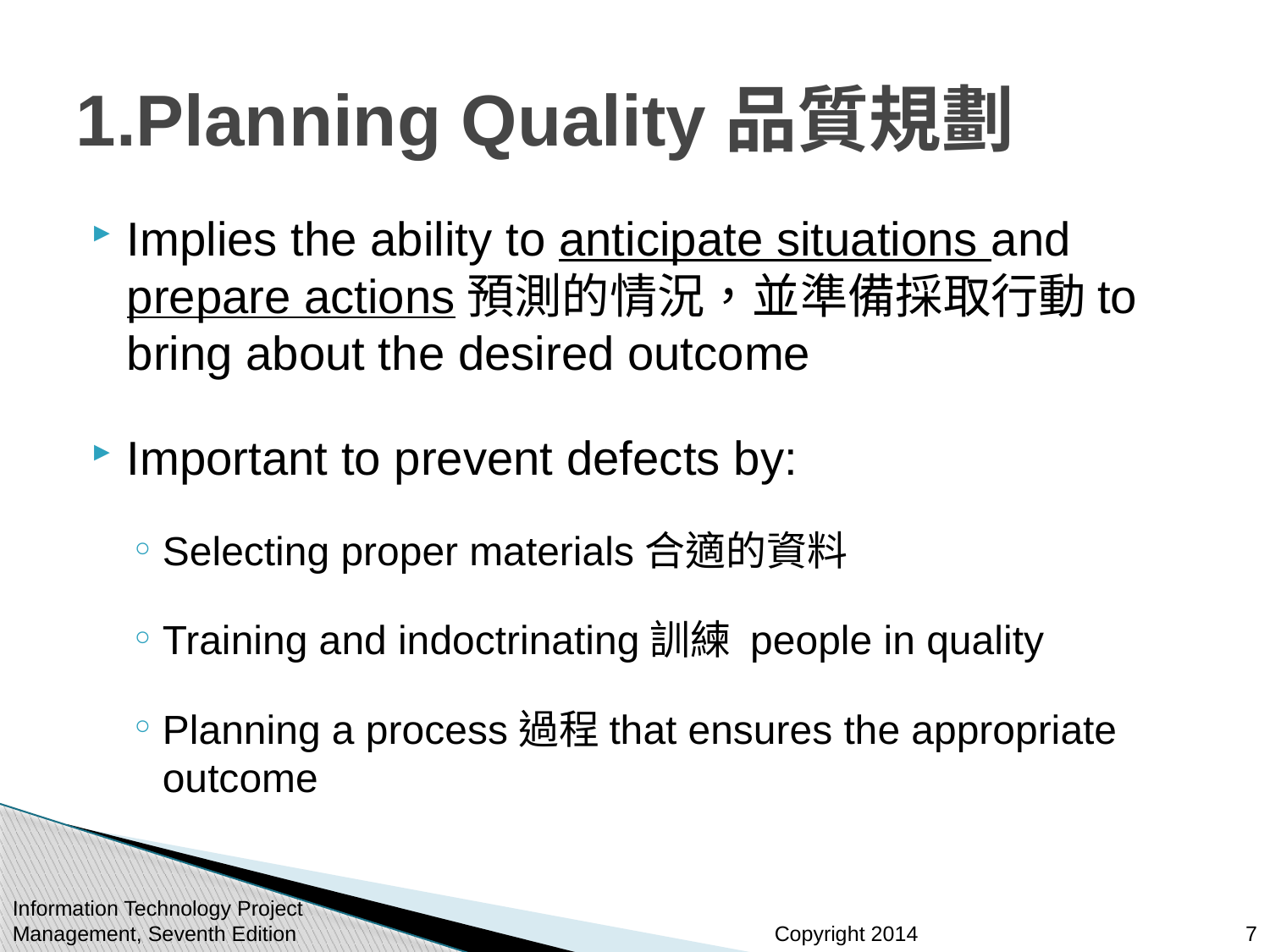

# 1.Planning Quality品質規劃
Implies the ability to anticipate situations and prepare actions預測的情況，並準備採取行動to bring about the desired outcome
Important to prevent defects by:
Selecting proper materials合適的資料
Training and indoctrinating訓練 people in quality
Planning a process過程that ensures the appropriate outcome
Information Technology Project Management, Seventh Edition
7